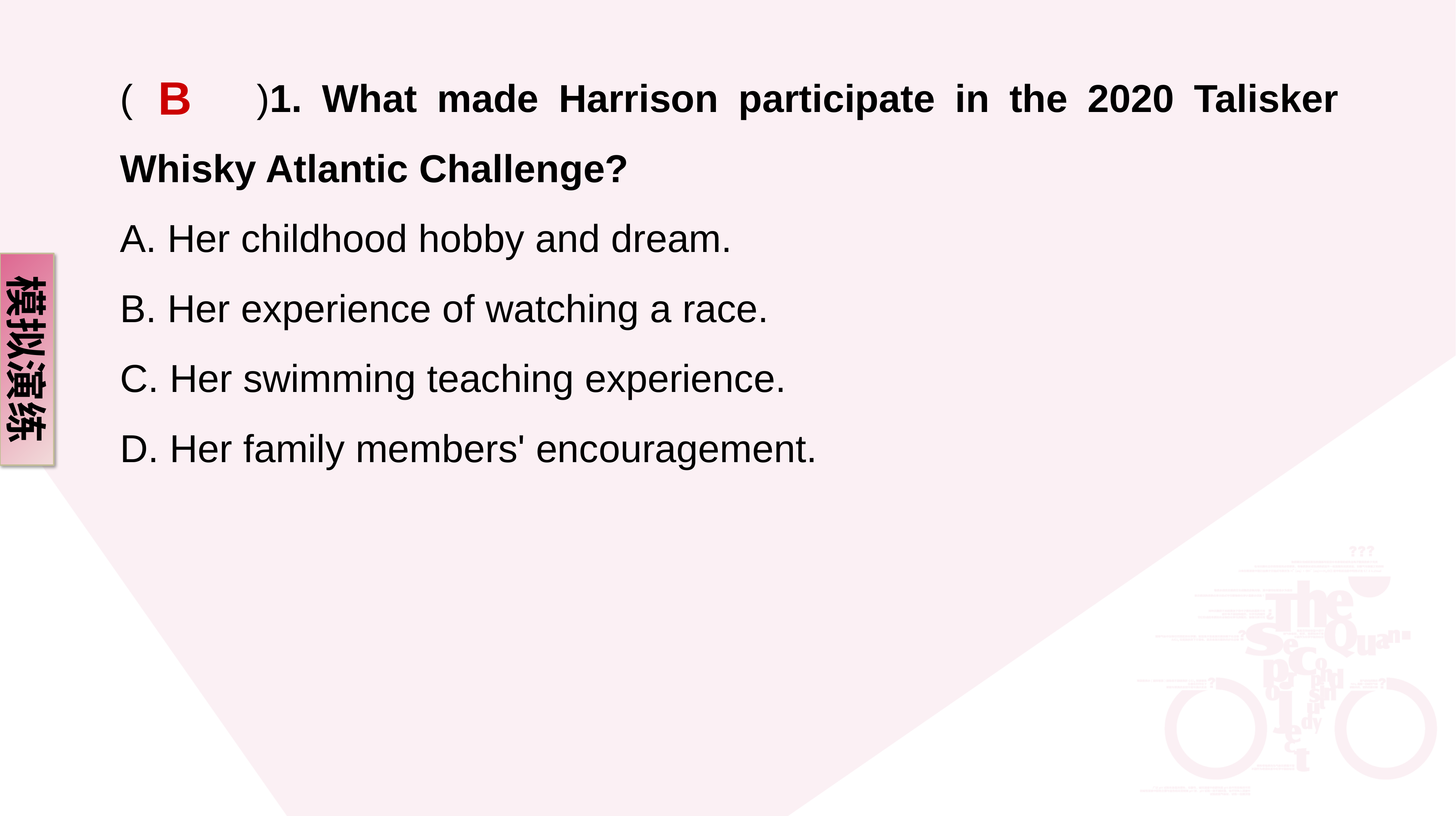

B
(　　)1. What made Harrison participate in the 2020 Talisker Whisky Atlantic Challenge?
A. Her childhood hobby and dream.
B. Her experience of watching a race.
C. Her swimming teaching experience.
D. Her family members' encouragement.
模拟演练